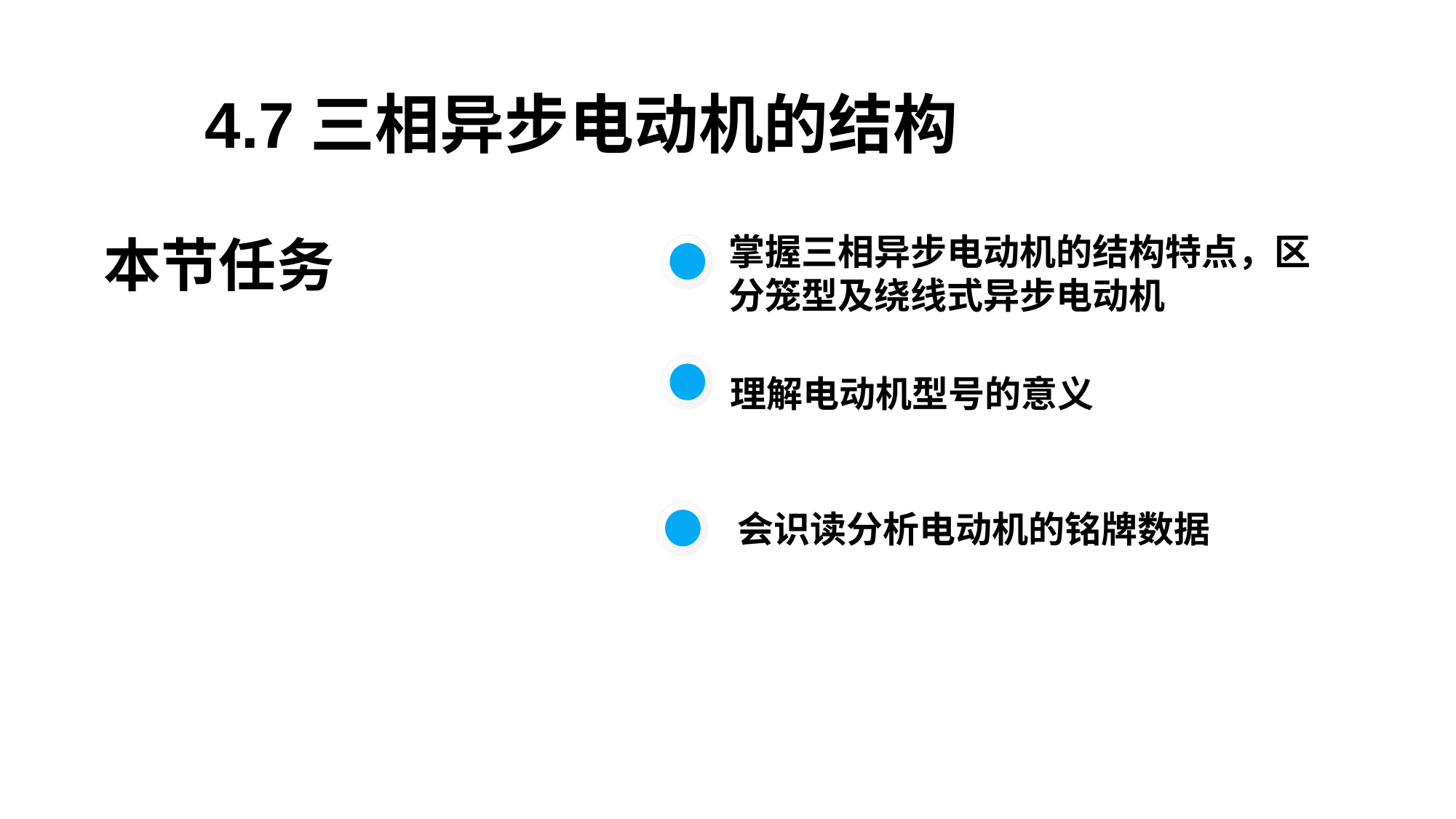

4.7三相异步电动机的结构
本节任务
掌握三相异步电动机的结构特点，区分笼型及绕线式异步电动机

理解电动机型号的意义

会识读分析电动机的铭牌数据